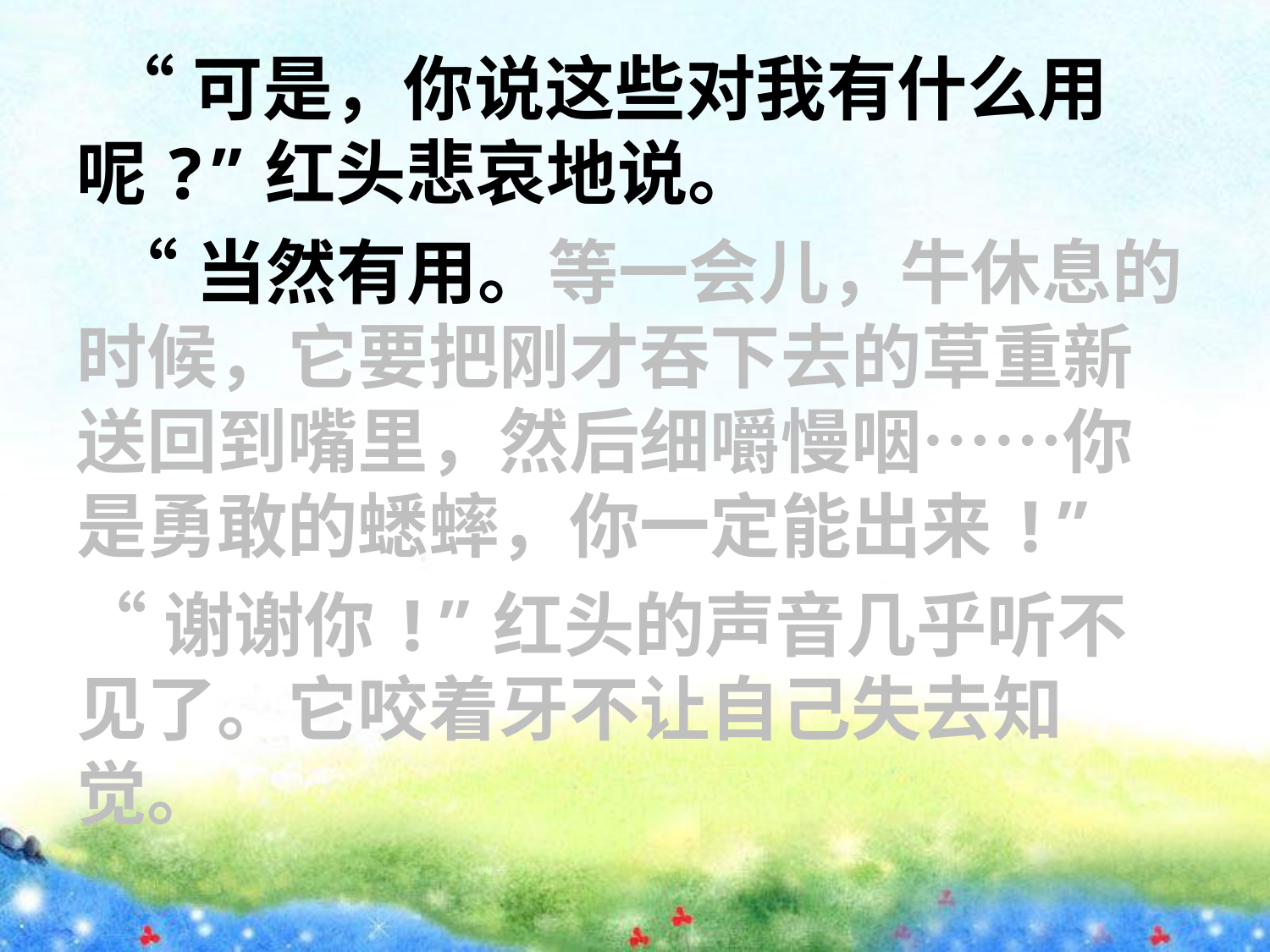

# “可是，你说这些对我有什么用呢?”红头悲哀地说。
  “当然有用。等一会儿，牛休息的时候，它要把刚才吞下去的草重新送回到嘴里，然后细嚼慢咽……你是勇敢的蟋蟀，你一定能出来!”
“谢谢你!”红头的声音几乎听不见了。它咬着牙不让自己失去知觉。